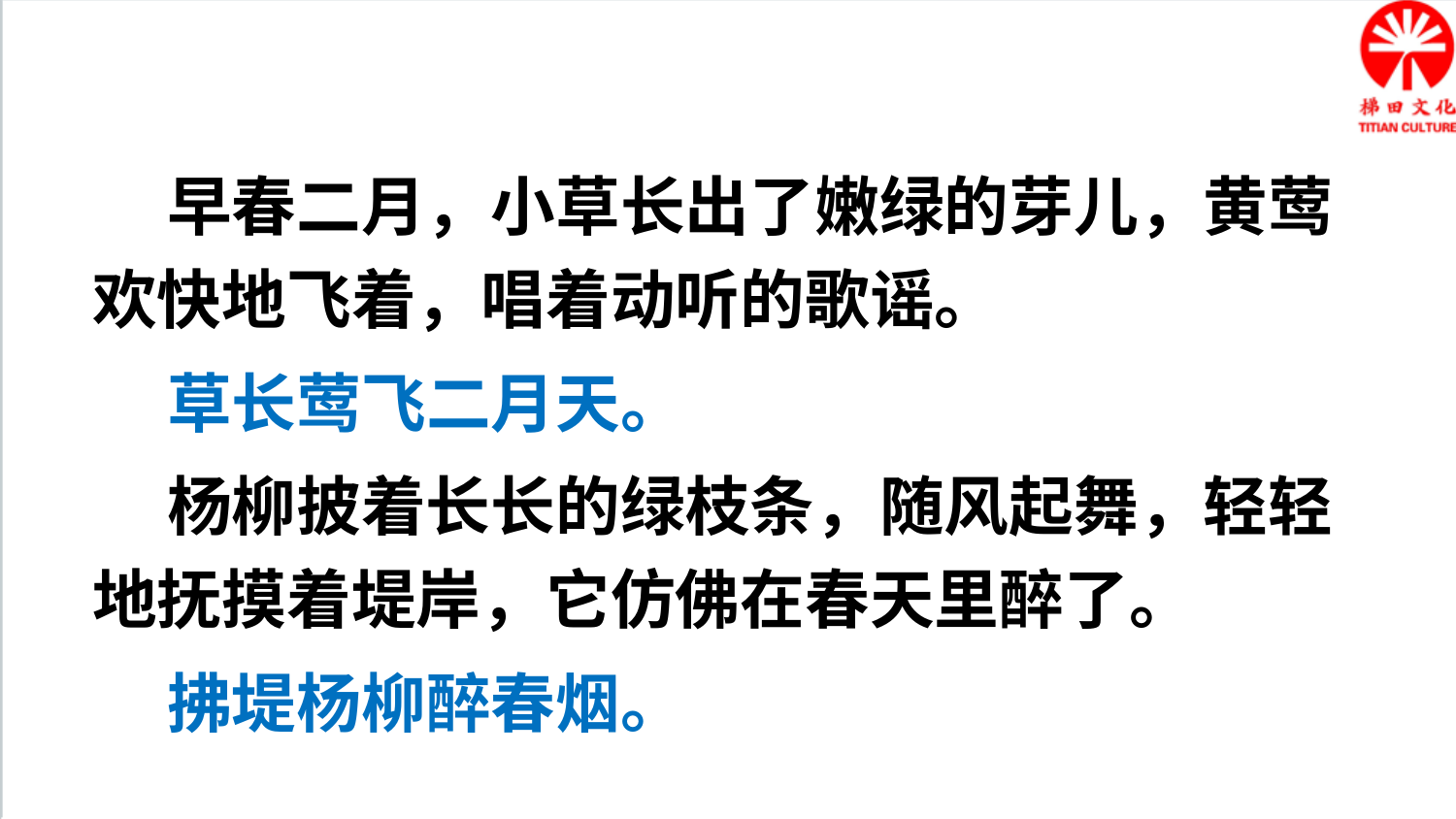

早春二月，小草长出了嫩绿的芽儿，黄莺欢快地飞着，唱着动听的歌谣。
    草长莺飞二月天。
    杨柳披着长长的绿枝条，随风起舞，轻轻地抚摸着堤岸，它仿佛在春天里醉了。
    拂堤杨柳醉春烟。